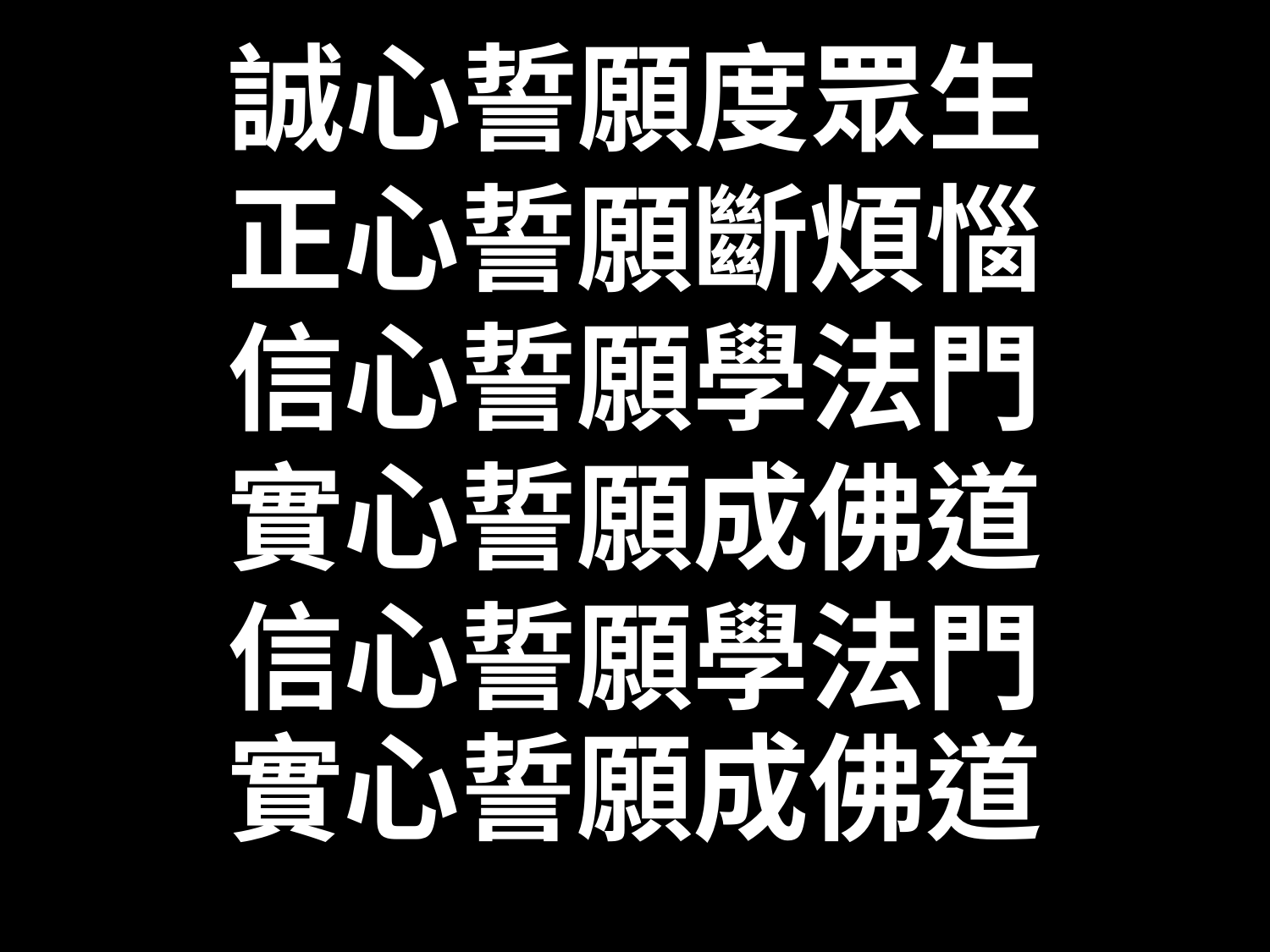

# 誠心誓願度眾生
正心誓願斷煩惱
信心誓願學法門
實心誓願成佛道
信心誓願學法門
實心誓願成佛道